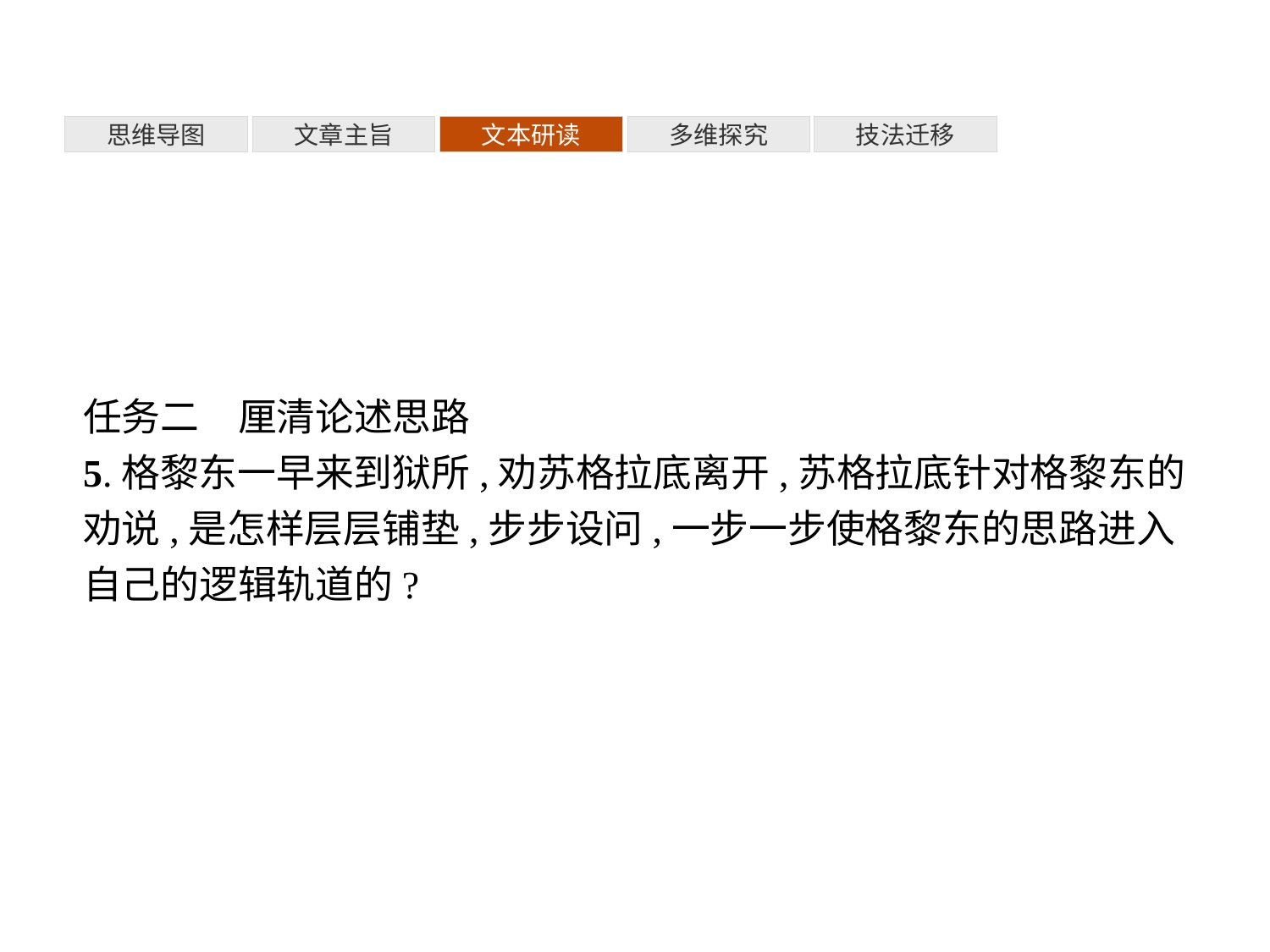

多维探究
思维导图
文章主旨
文本研读
技法迁移
任务二　厘清论述思路
5.格黎东一早来到狱所,劝苏格拉底离开,苏格拉底针对格黎东的劝说,是怎样层层铺垫,步步设问,一步一步使格黎东的思路进入自己的逻辑轨道的?